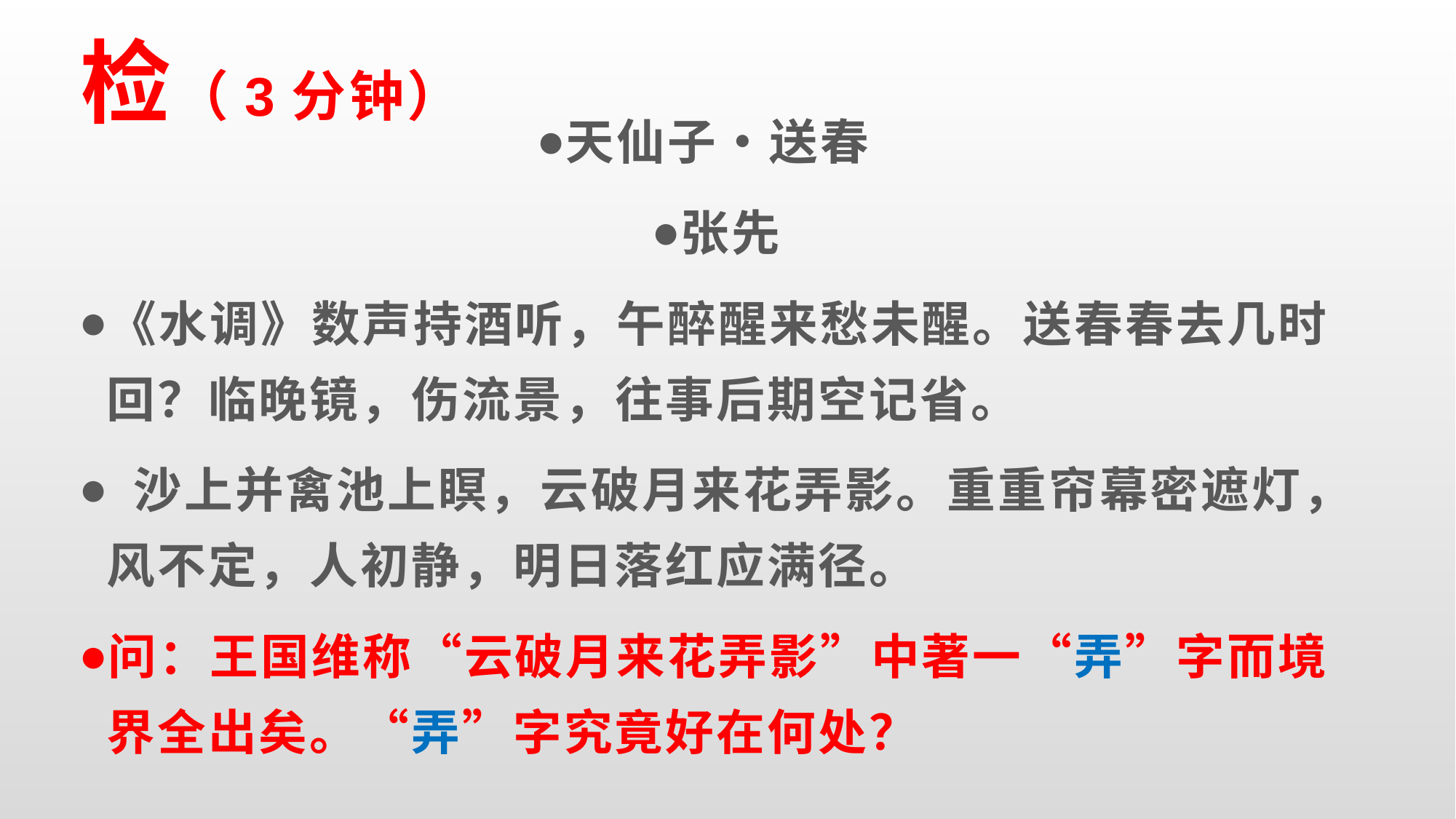

检（3分钟）
天仙子•送春
张先
《水调》数声持酒听，午醉醒来愁未醒。送春春去几时回？临晚镜，伤流景，往事后期空记省。
 沙上并禽池上瞑，云破月来花弄影。重重帘幕密遮灯，风不定，人初静，明日落红应满径。
问：王国维称“云破月来花弄影”中著一“弄”字而境界全出矣。“弄”字究竟好在何处？